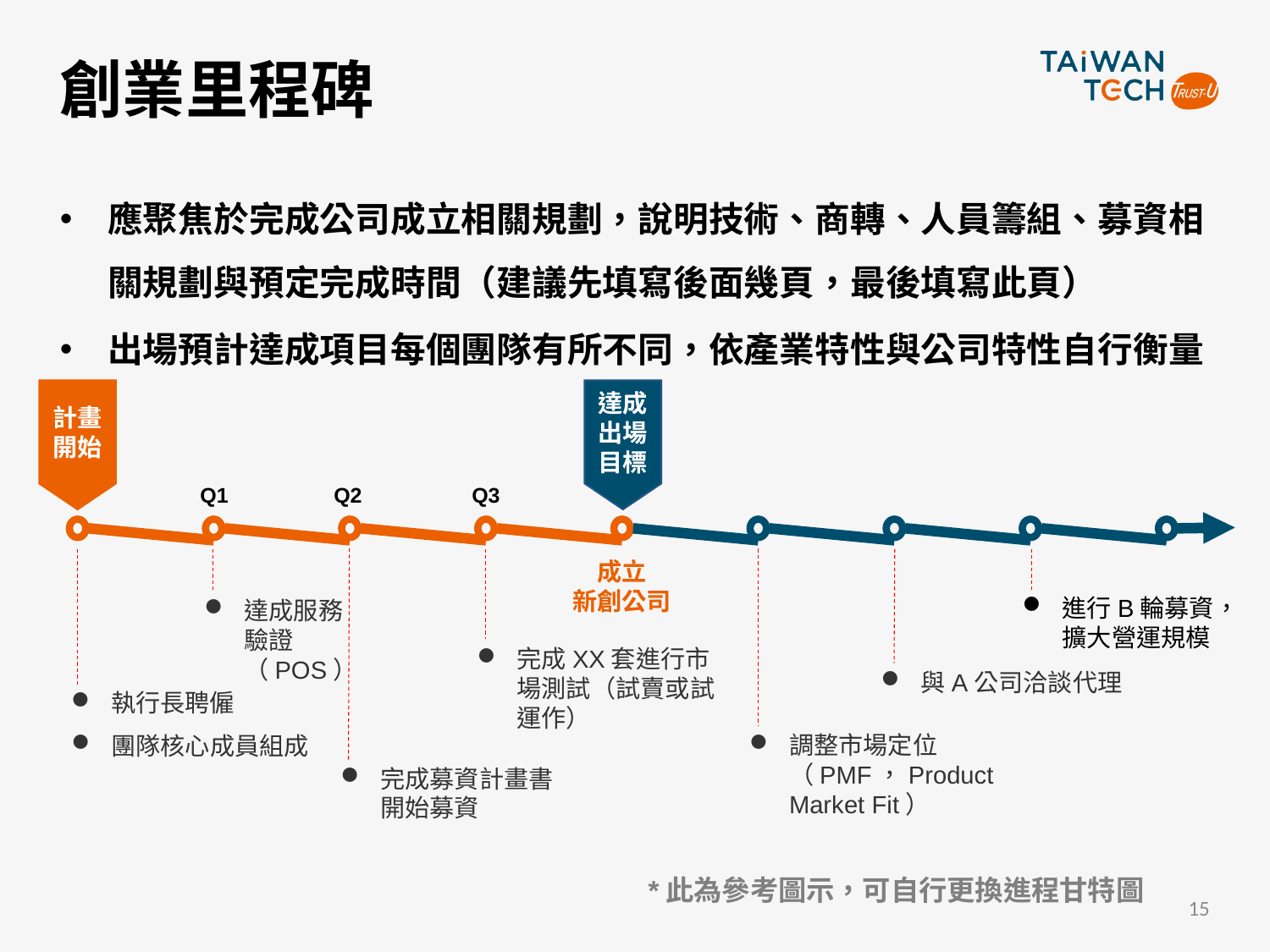

# 創業里程碑
應聚焦於完成公司成立相關規劃，說明技術、商轉、人員籌組、募資相關規劃與預定完成時間（建議先填寫後面幾頁，最後填寫此頁）
出場預計達成項目每個團隊有所不同，依產業特性與公司特性自行衡量

計畫開始
達成
出場
目標
Q1
Q2
Q3

成立
新創公司
進行B輪募資，擴大營運規模
達成服務驗證（POS）
完成XX套進行市場測試（試賣或試運作）
與A公司洽談代理
執行長聘僱
調整市場定位（PMF，Product Market Fit）
團隊核心成員組成
完成募資計畫書
開始募資
*此為參考圖示，可自行更換進程甘特圖
15